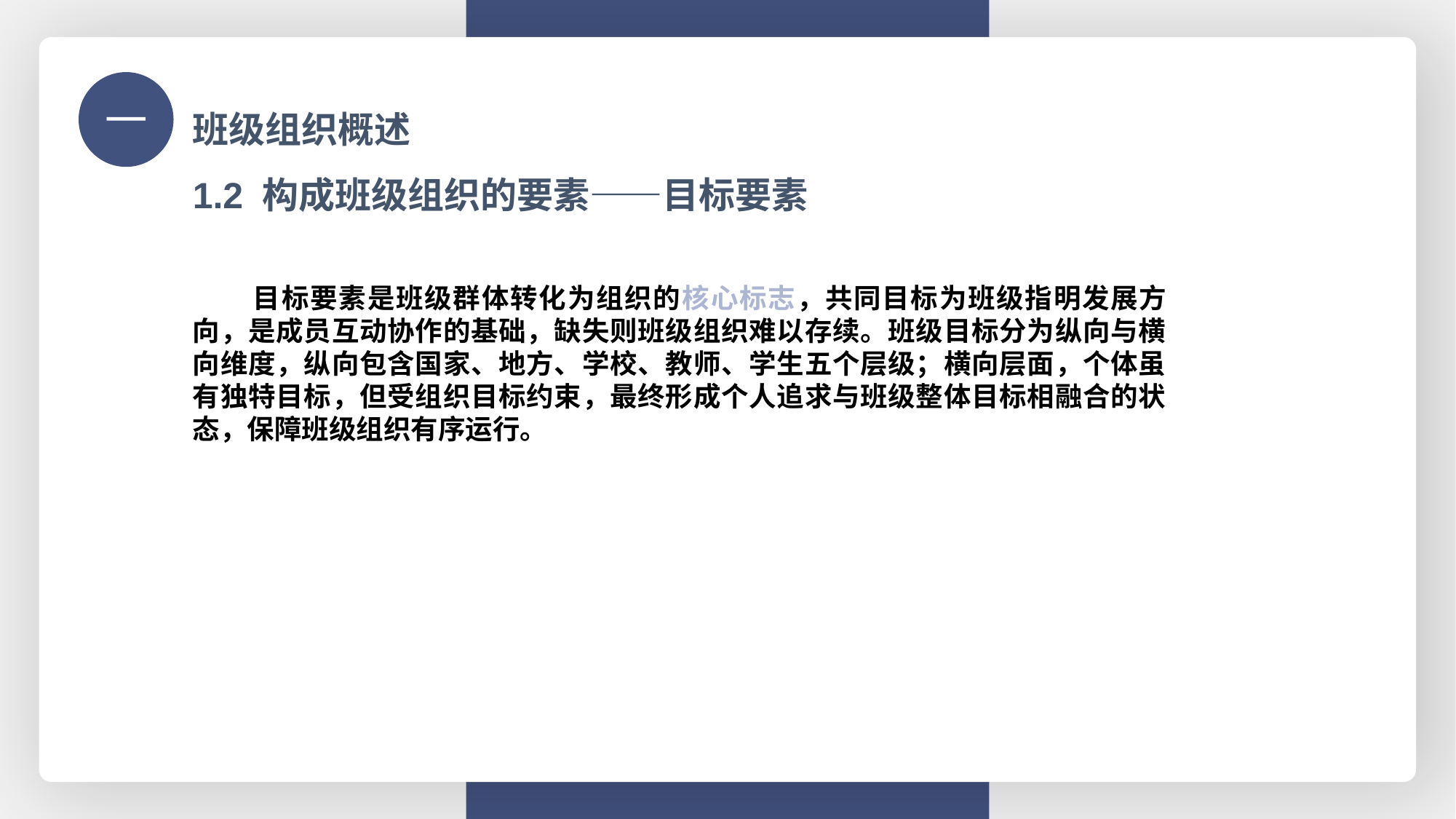

班级组织概述
一
1.2 构成班级组织的要素——目标要素
       目标要素是班级群体转化为组织的核心标志，共同目标为班级指明发展方向，是成员互动协作的基础，缺失则班级组织难以存续。班级目标分为纵向与横向维度，纵向包含国家、地方、学校、教师、学生五个层级；横向层面，个体虽有独特目标，但受组织目标约束，最终形成个人追求与班级整体目标相融合的状态，保障班级组织有序运行。